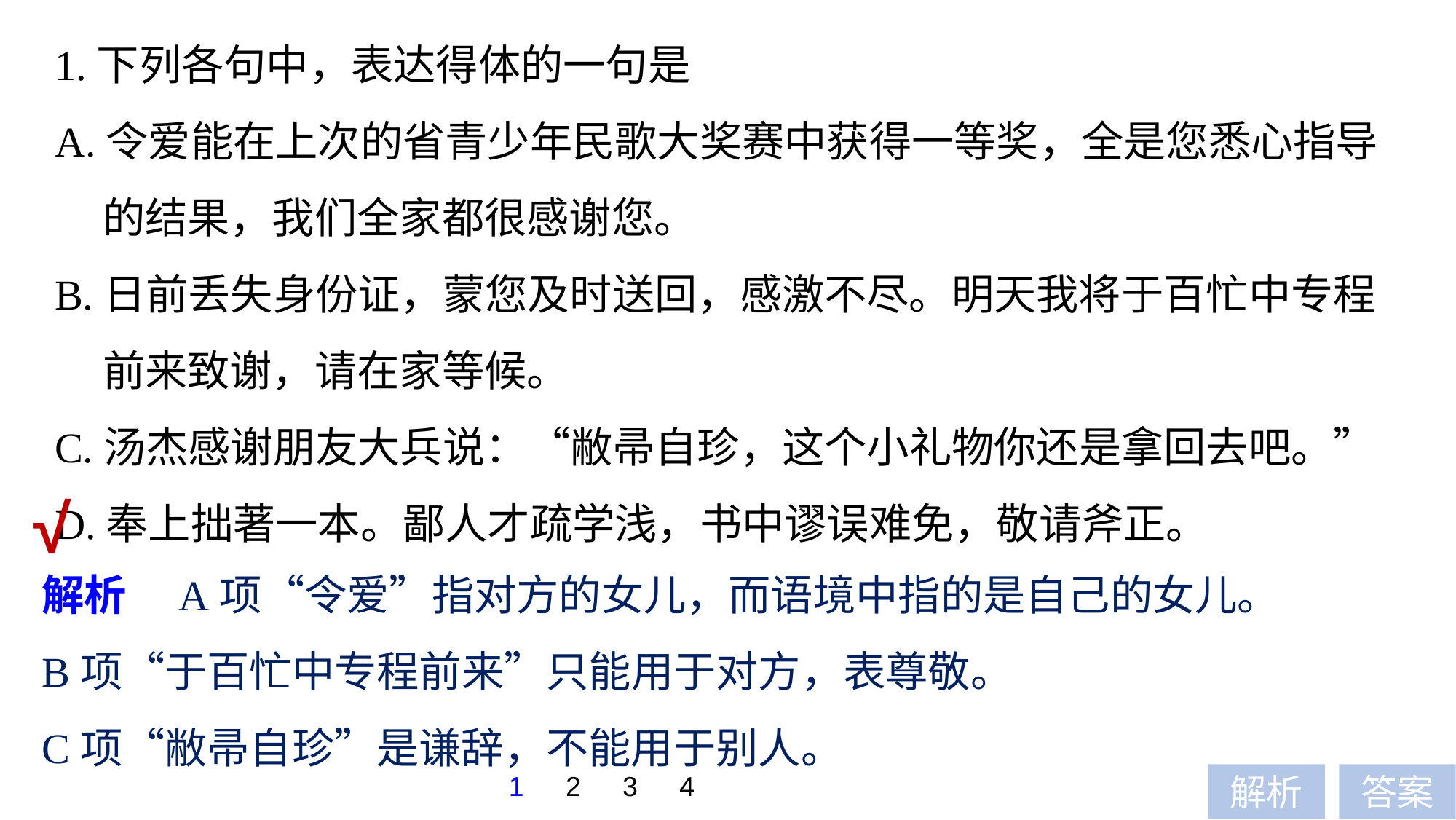

1.下列各句中，表达得体的一句是
A.令爱能在上次的省青少年民歌大奖赛中获得一等奖，全是您悉心指导
    的结果，我们全家都很感谢您。
B.日前丢失身份证，蒙您及时送回，感激不尽。明天我将于百忙中专程
    前来致谢，请在家等候。
C.汤杰感谢朋友大兵说：“敝帚自珍，这个小礼物你还是拿回去吧。”
D.奉上拙著一本。鄙人才疏学浅，书中谬误难免，敬请斧正。
√
解析　A项“令爱”指对方的女儿，而语境中指的是自己的女儿。
B项“于百忙中专程前来”只能用于对方，表尊敬。
C项“敝帚自珍”是谦辞，不能用于别人。
1
2
3
4
解析
答案